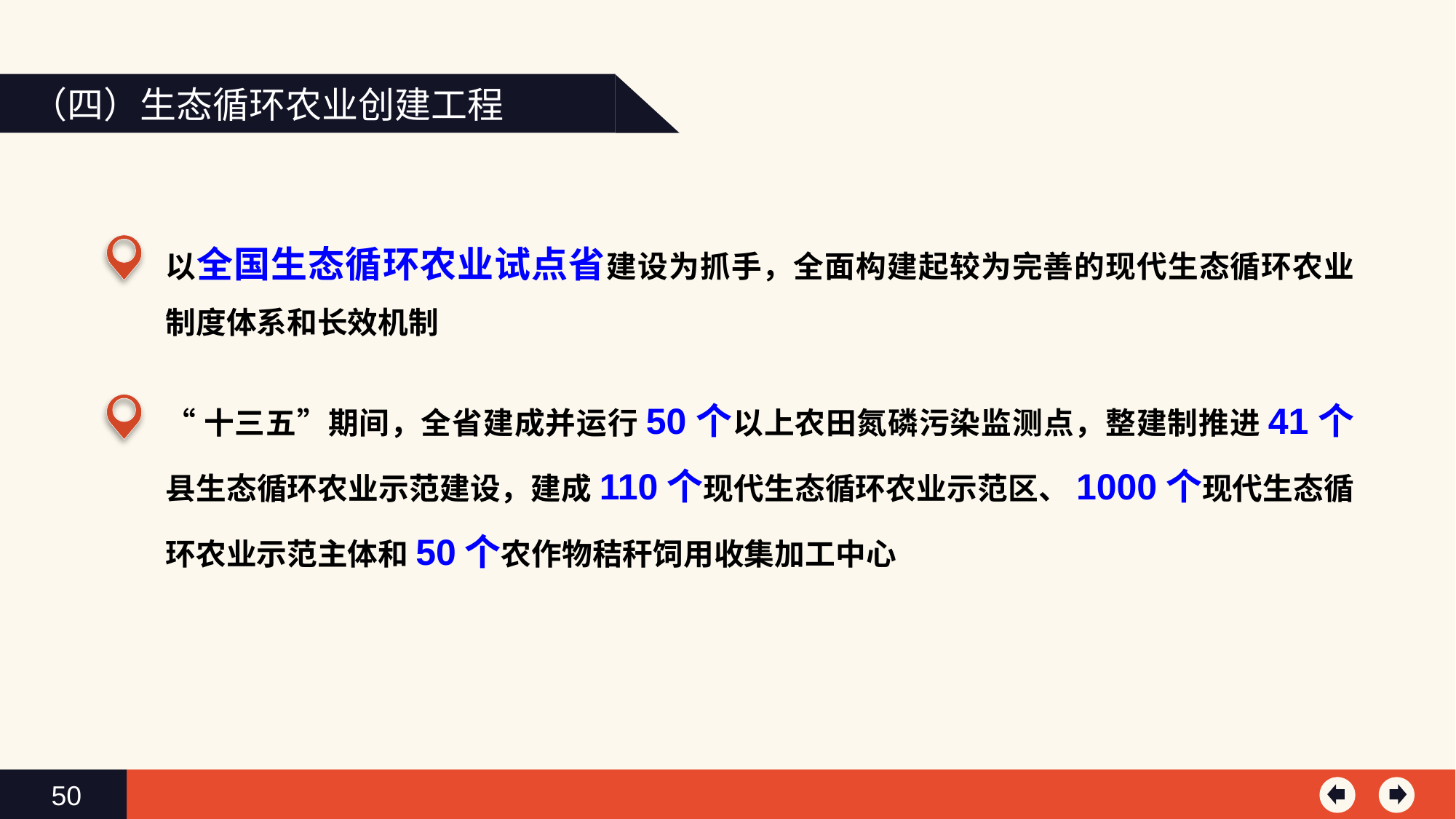

（四）生态循环农业创建工程
以全国生态循环农业试点省建设为抓手，全面构建起较为完善的现代生态循环农业制度体系和长效机制
“十三五”期间，全省建成并运行50个以上农田氮磷污染监测点，整建制推进41个县生态循环农业示范建设，建成110个现代生态循环农业示范区、1000个现代生态循环农业示范主体和50个农作物秸秆饲用收集加工中心

50